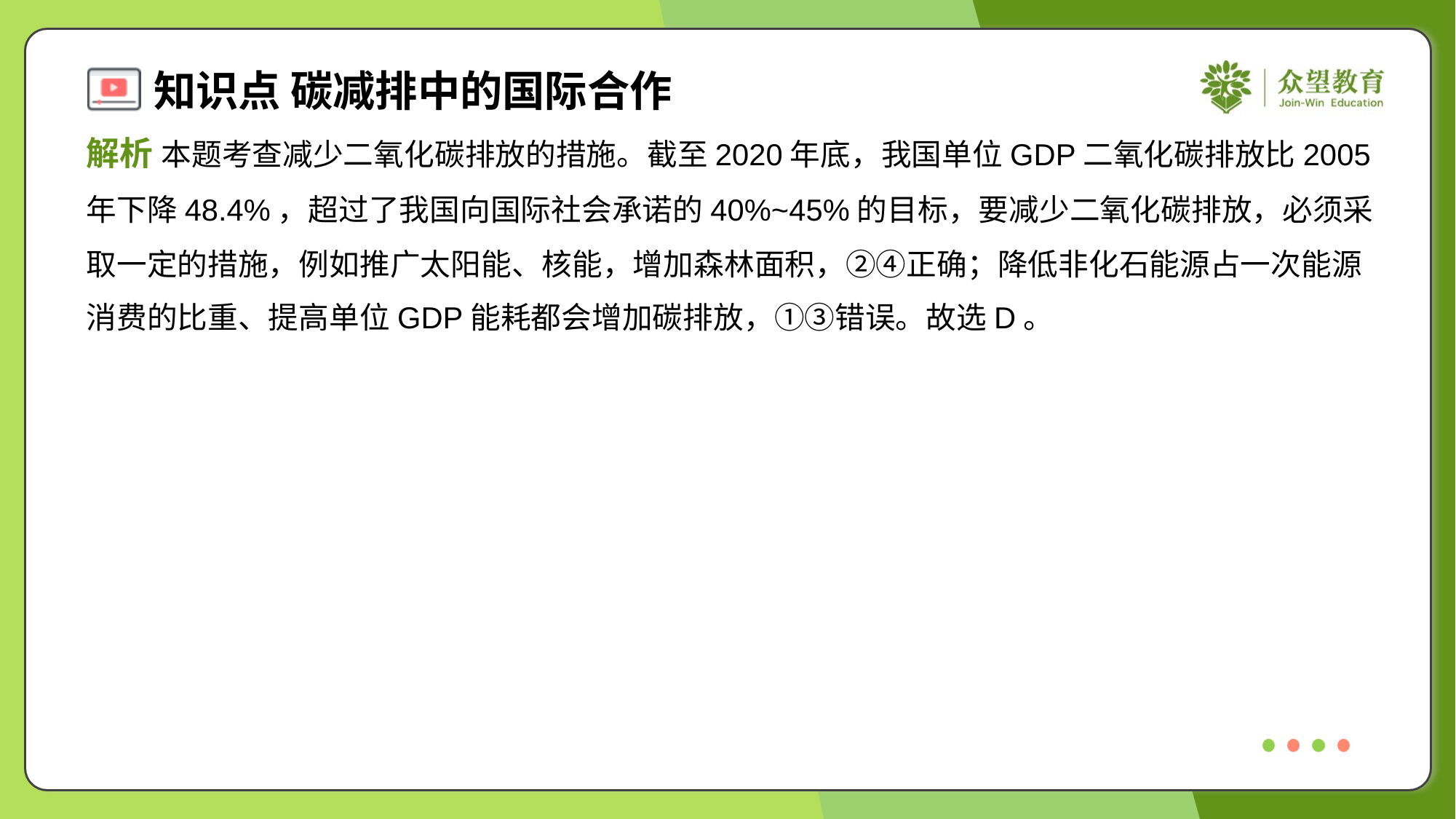

解析 本题考查减少二氧化碳排放的措施。截至2020年底，我国单位GDP二氧化碳排放比2005
年下降48.4%，超过了我国向国际社会承诺的40%~45%的目标，要减少二氧化碳排放，必须采
取一定的措施，例如推广太阳能、核能，增加森林面积，②④正确；降低非化石能源占一次能源
消费的比重、提高单位GDP能耗都会增加碳排放，①③错误。故选D。